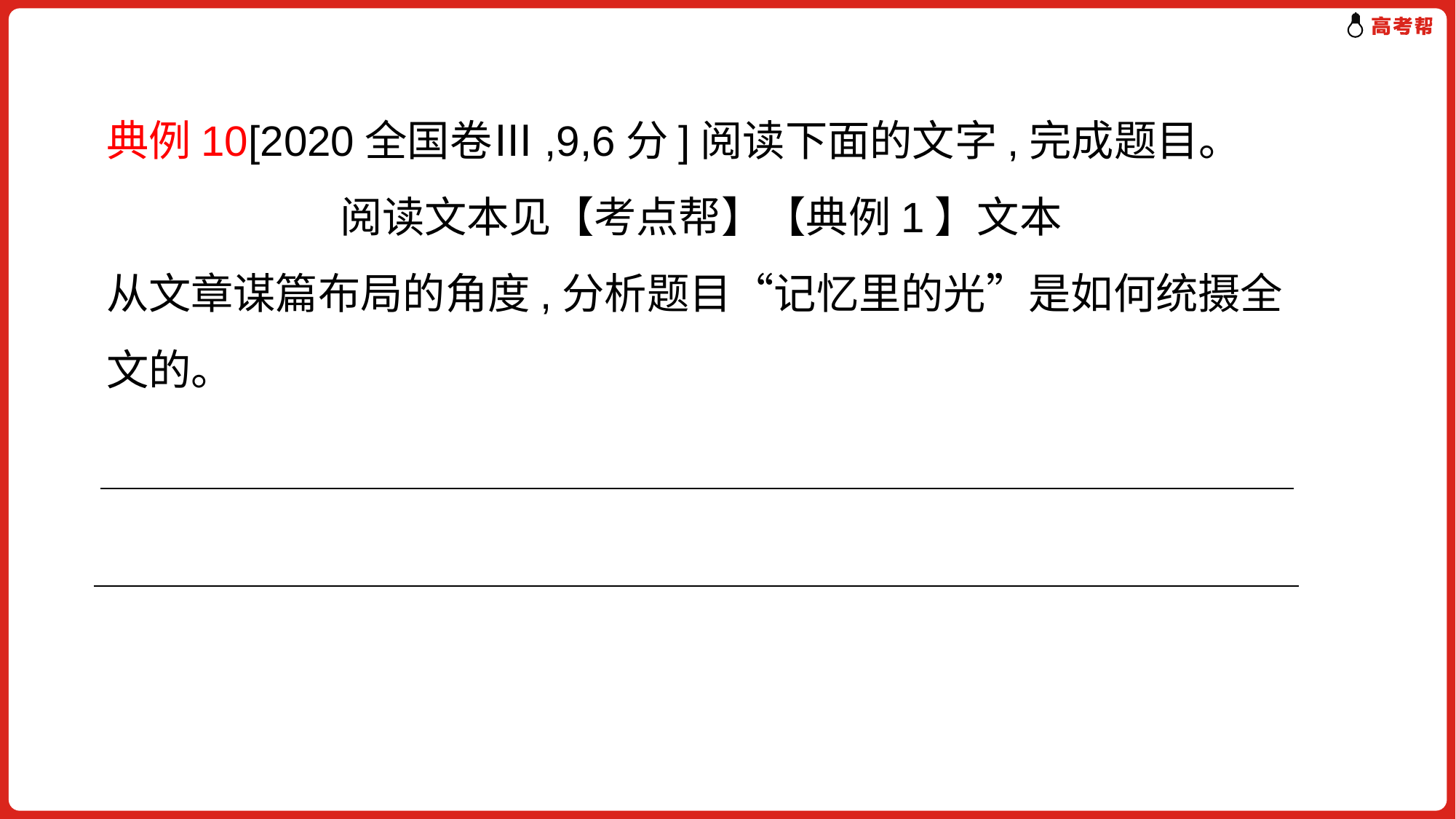

典例10[2020全国卷Ⅲ,9,6分]阅读下面的文字,完成题目。
阅读文本见【考点帮】【典例1】文本
从文章谋篇布局的角度,分析题目“记忆里的光”是如何统摄全文的。